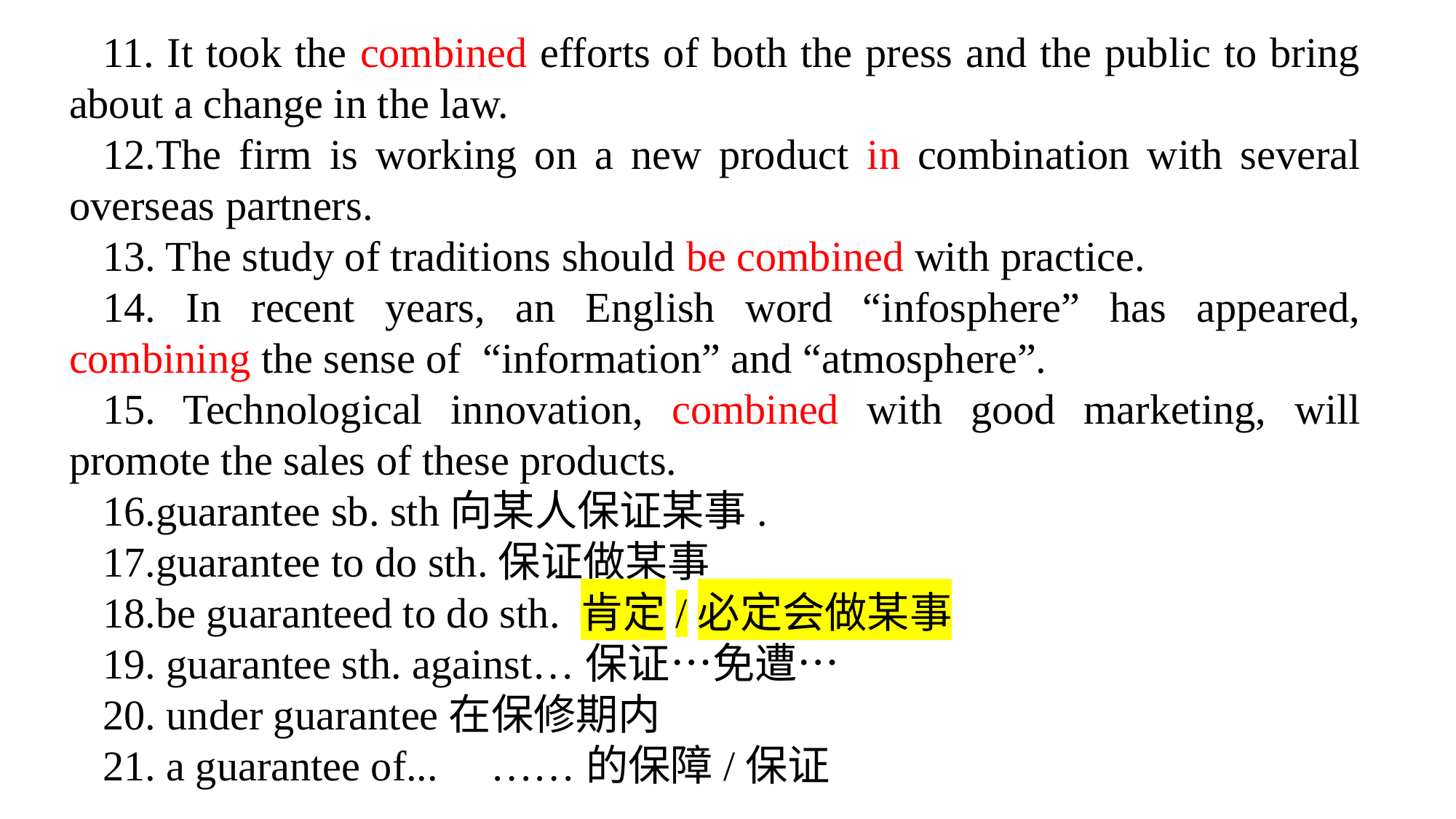

11. It took the combined efforts of both the press and the public to bring about a change in the law.
12.The firm is working on a new product in combination with several overseas partners.
13. The study of traditions should be combined with practice.
14. In recent years, an English word “infosphere” has appeared, combining the sense of  “information” and “atmosphere”.
15. Technological innovation, combined with good marketing, will promote the sales of these products.
16.guarantee sb. sth向某人保证某事.
17.guarantee to do sth.保证做某事
18.be guaranteed to do sth. 肯定/必定会做某事
19. guarantee sth. against…保证…免遭…
20. under guarantee在保修期内
21. a guarantee of...     ……的保障/保证